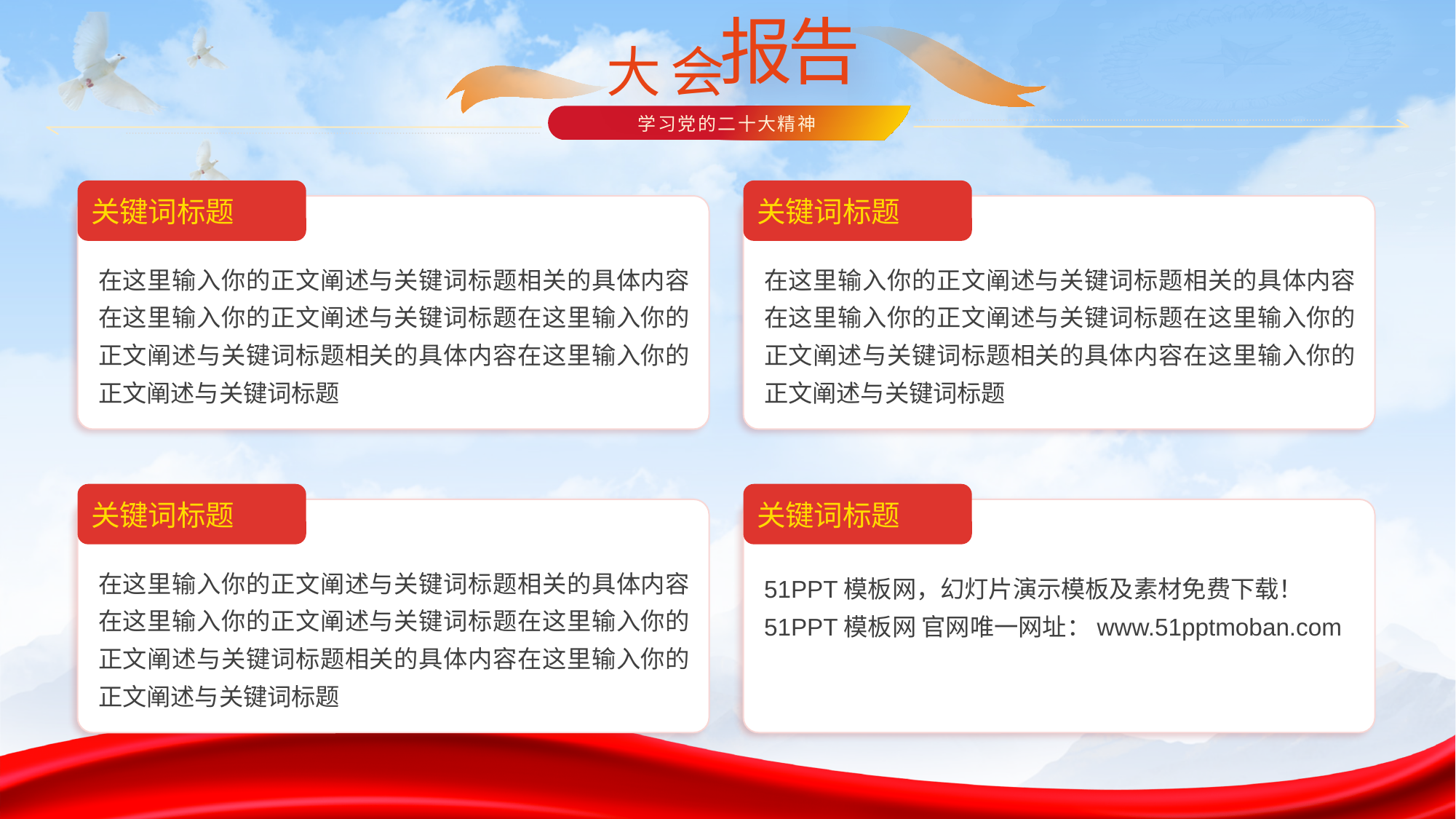

报告

大会

学习党的二十大精神

关键词标题
关键词标题

在这里输入你的正文阐述与关键词标题相关的具体内容在这里输入你的正文阐述与关键词标题在这里输入你的正文阐述与关键词标题相关的具体内容在这里输入你的正文阐述与关键词标题
在这里输入你的正文阐述与关键词标题相关的具体内容在这里输入你的正文阐述与关键词标题在这里输入你的正文阐述与关键词标题相关的具体内容在这里输入你的正文阐述与关键词标题
关键词标题
关键词标题

在这里输入你的正文阐述与关键词标题相关的具体内容在这里输入你的正文阐述与关键词标题在这里输入你的正文阐述与关键词标题相关的具体内容在这里输入你的正文阐述与关键词标题
51PPT模板网，幻灯片演示模板及素材免费下载！
51PPT模板网 官网唯一网址：www.51pptmoban.com